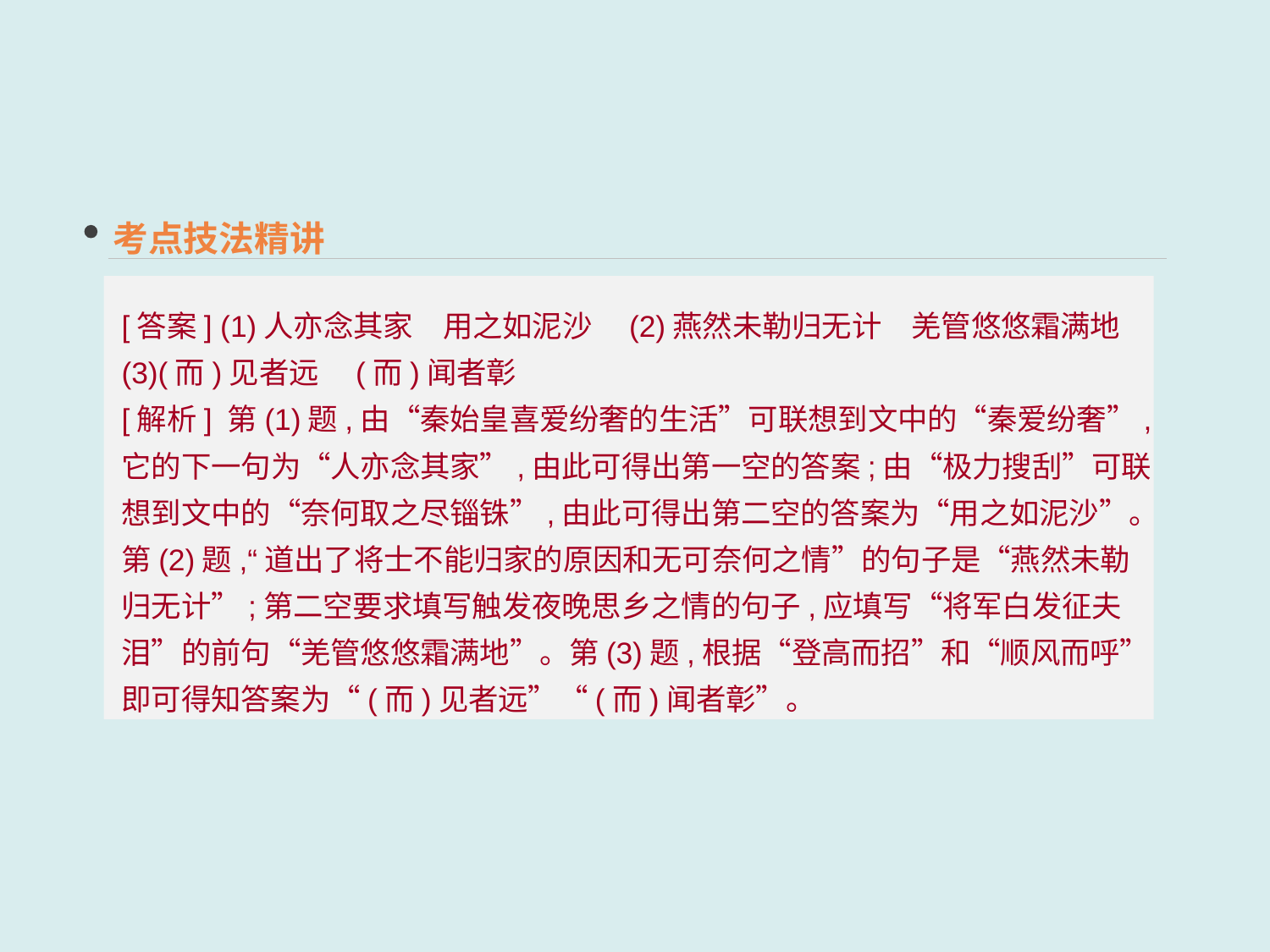

考点技法精讲

[答案] (1)人亦念其家　用之如泥沙　(2)燕然未勒归无计　羌管悠悠霜满地　(3)(而)见者远　(而)闻者彰
[解析] 第(1)题,由“秦始皇喜爱纷奢的生活”可联想到文中的“秦爱纷奢”,它的下一句为“人亦念其家”,由此可得出第一空的答案;由“极力搜刮”可联想到文中的“奈何取之尽锱铢”,由此可得出第二空的答案为“用之如泥沙”。第(2)题,“道出了将士不能归家的原因和无可奈何之情”的句子是“燕然未勒归无计”;第二空要求填写触发夜晚思乡之情的句子,应填写“将军白发征夫泪”的前句“羌管悠悠霜满地”。第(3)题,根据“登高而招”和“顺风而呼”即可得知答案为“(而)见者远”“(而)闻者彰”。